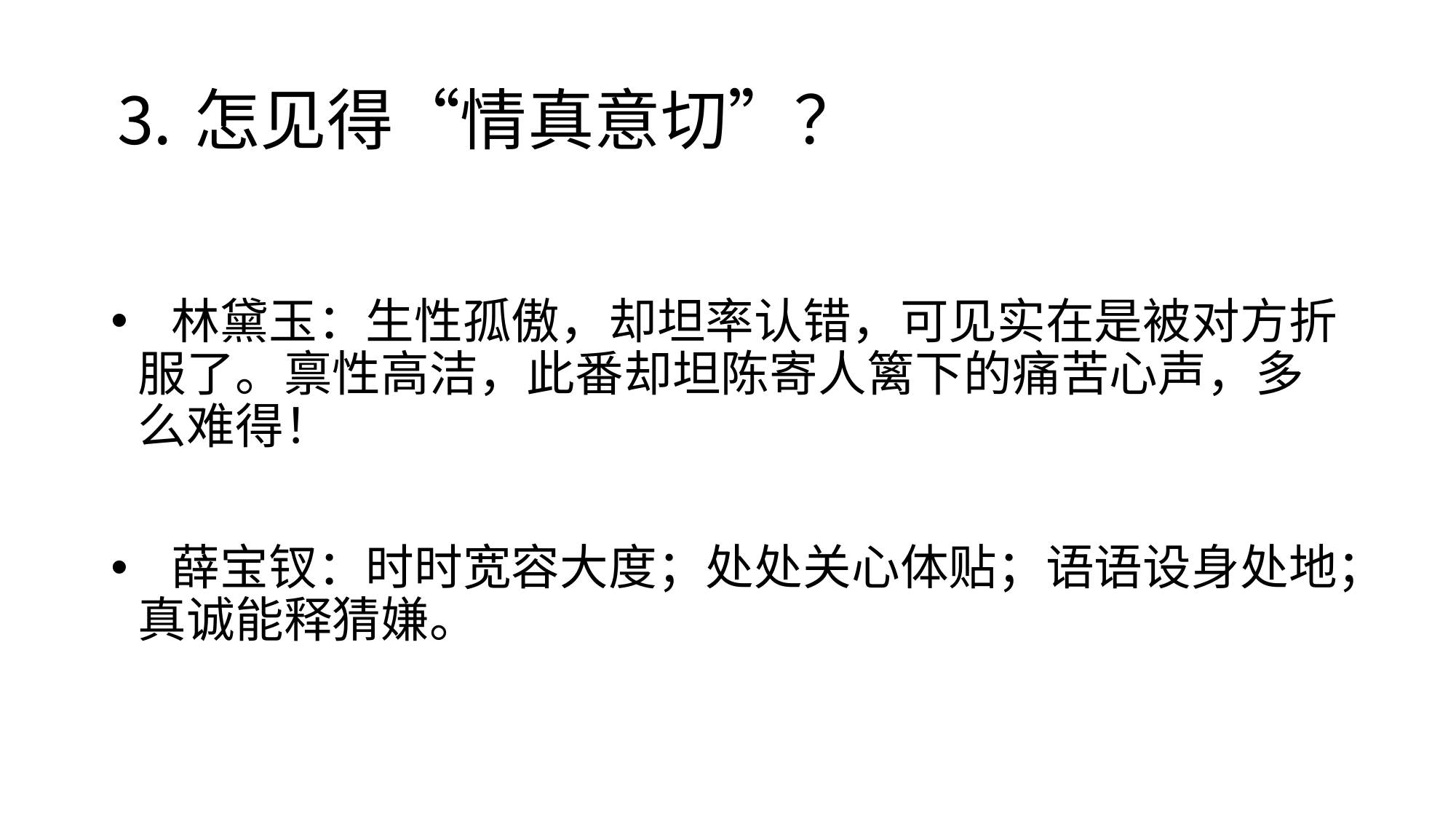

# ⒊怎见得“情真意切”？

  林黛玉：生性孤傲，却坦率认错，可见实在是被对方折服了。禀性高洁，此番却坦陈寄人篱下的痛苦心声，多么难得！

  薛宝钗：时时宽容大度；处处关心体贴；语语设身处地；真诚能释猜嫌。